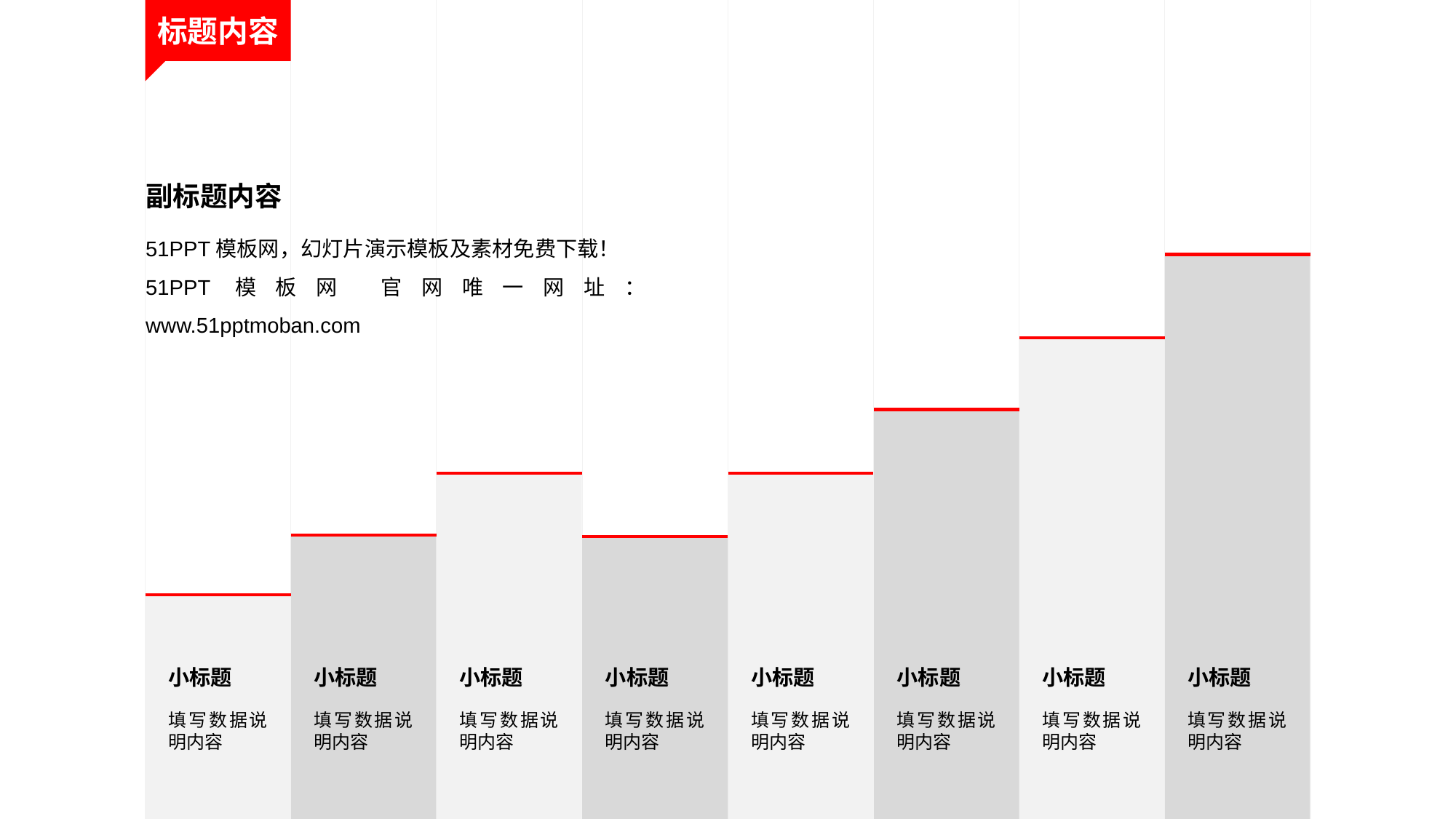

标题内容

副标题内容
51PPT模板网，幻灯片演示模板及素材免费下载！
51PPT模板网 官网唯一网址：www.51pptmoban.com

小标题
填写数据说明内容
小标题
填写数据说明内容
小标题
填写数据说明内容
小标题
填写数据说明内容
小标题
填写数据说明内容
小标题
填写数据说明内容
小标题
填写数据说明内容
小标题
填写数据说明内容
具体内容，字数太多酌情删